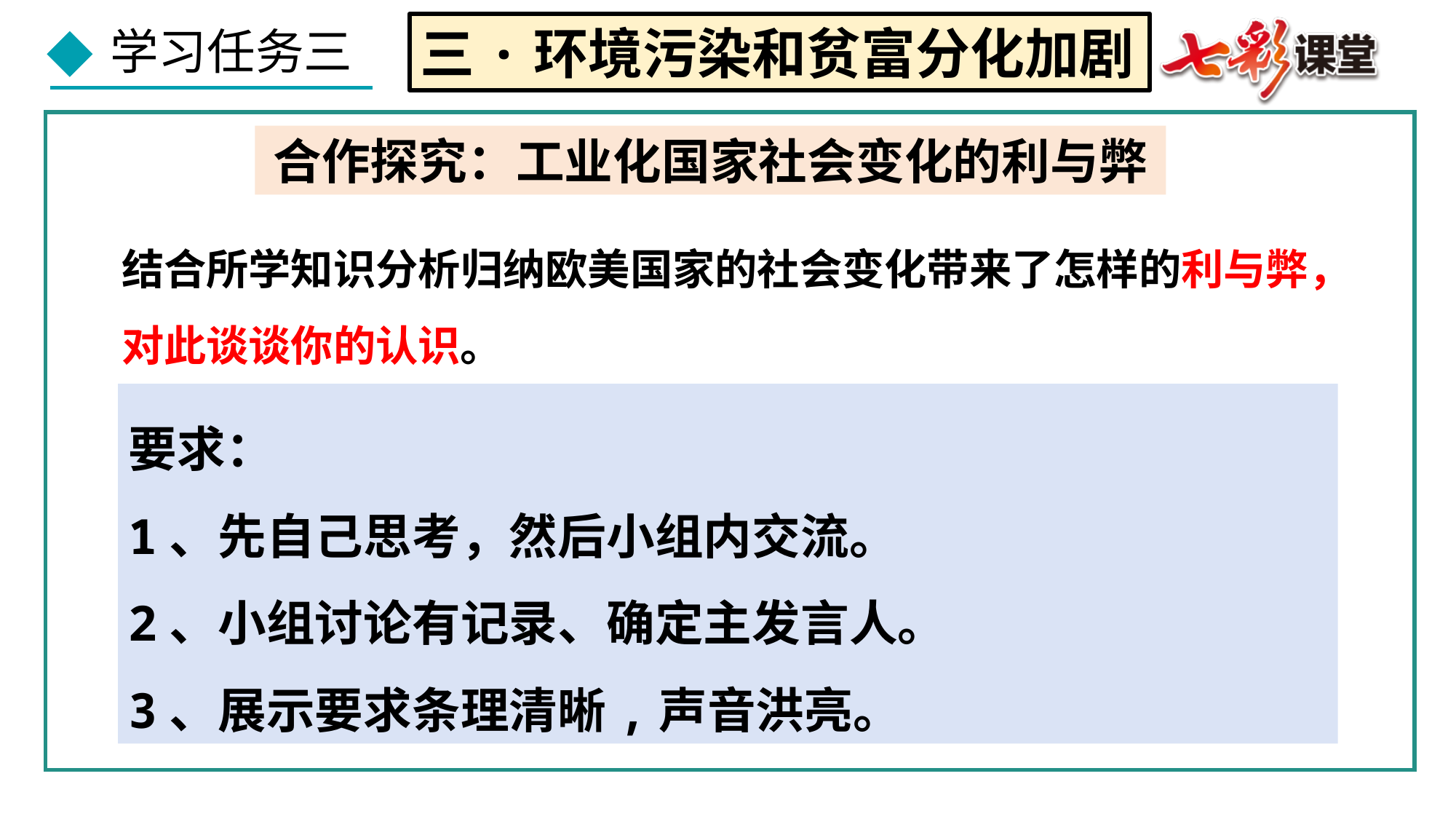

三·环境污染和贫富分化加剧
合作探究：工业化国家社会变化的利与弊
结合所学知识分析归纳欧美国家的社会变化带来了怎样的利与弊，对此谈谈你的认识。
要求：
1、先自己思考，然后小组内交流。
2、小组讨论有记录、确定主发言人。
3、展示要求条理清晰,声音洪亮。